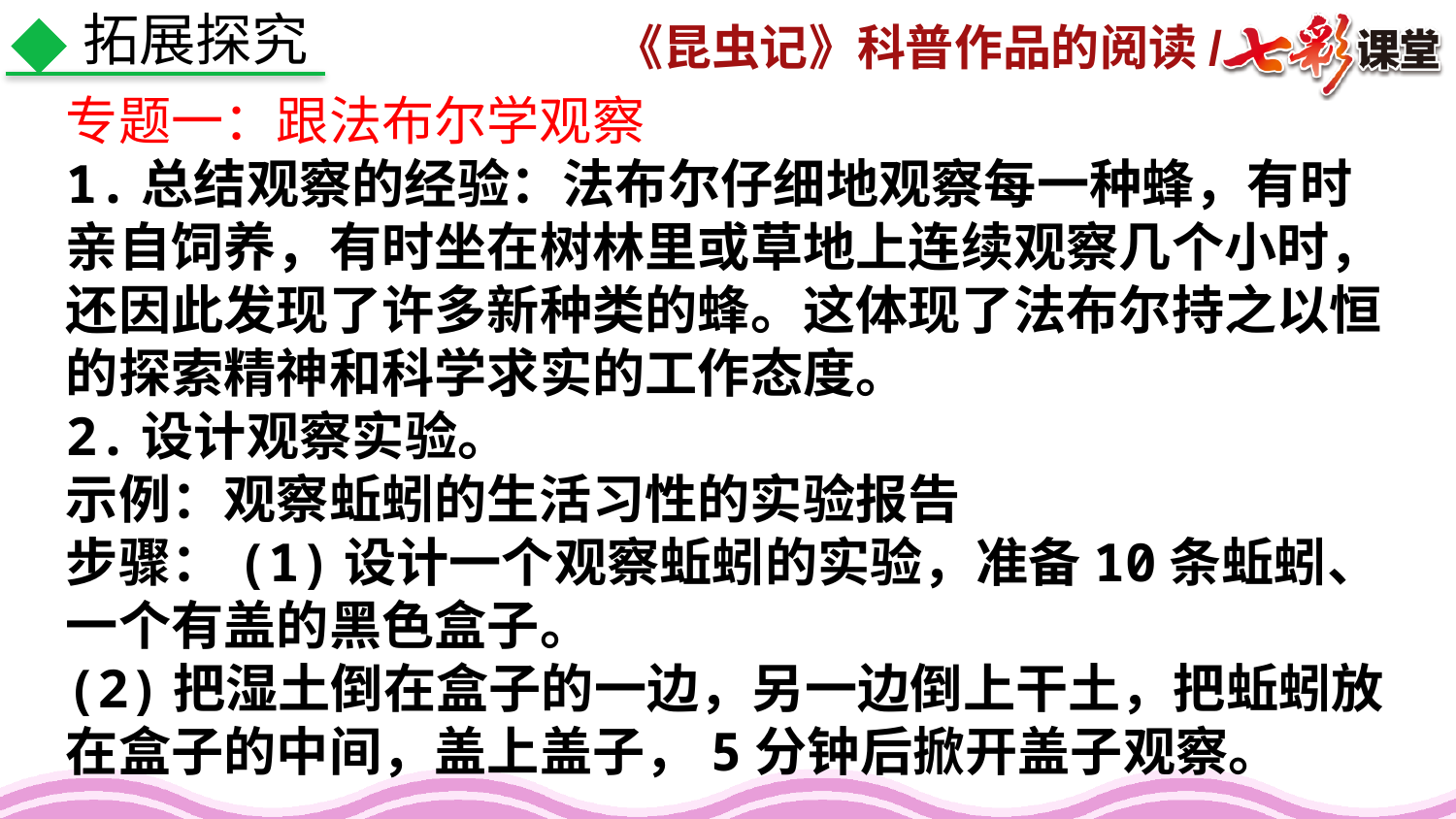

拓展探究

专题一：跟法布尔学观察
1.总结观察的经验：法布尔仔细地观察每一种蜂，有时亲自饲养，有时坐在树林里或草地上连续观察几个小时，还因此发现了许多新种类的蜂。这体现了法布尔持之以恒的探索精神和科学求实的工作态度。
2.设计观察实验。
示例：观察蚯蚓的生活习性的实验报告
步骤：(1)设计一个观察蚯蚓的实验，准备10条蚯蚓、一个有盖的黑色盒子。
(2)把湿土倒在盒子的一边，另一边倒上干土，把蚯蚓放在盒子的中间，盖上盖子，5分钟后掀开盖子观察。